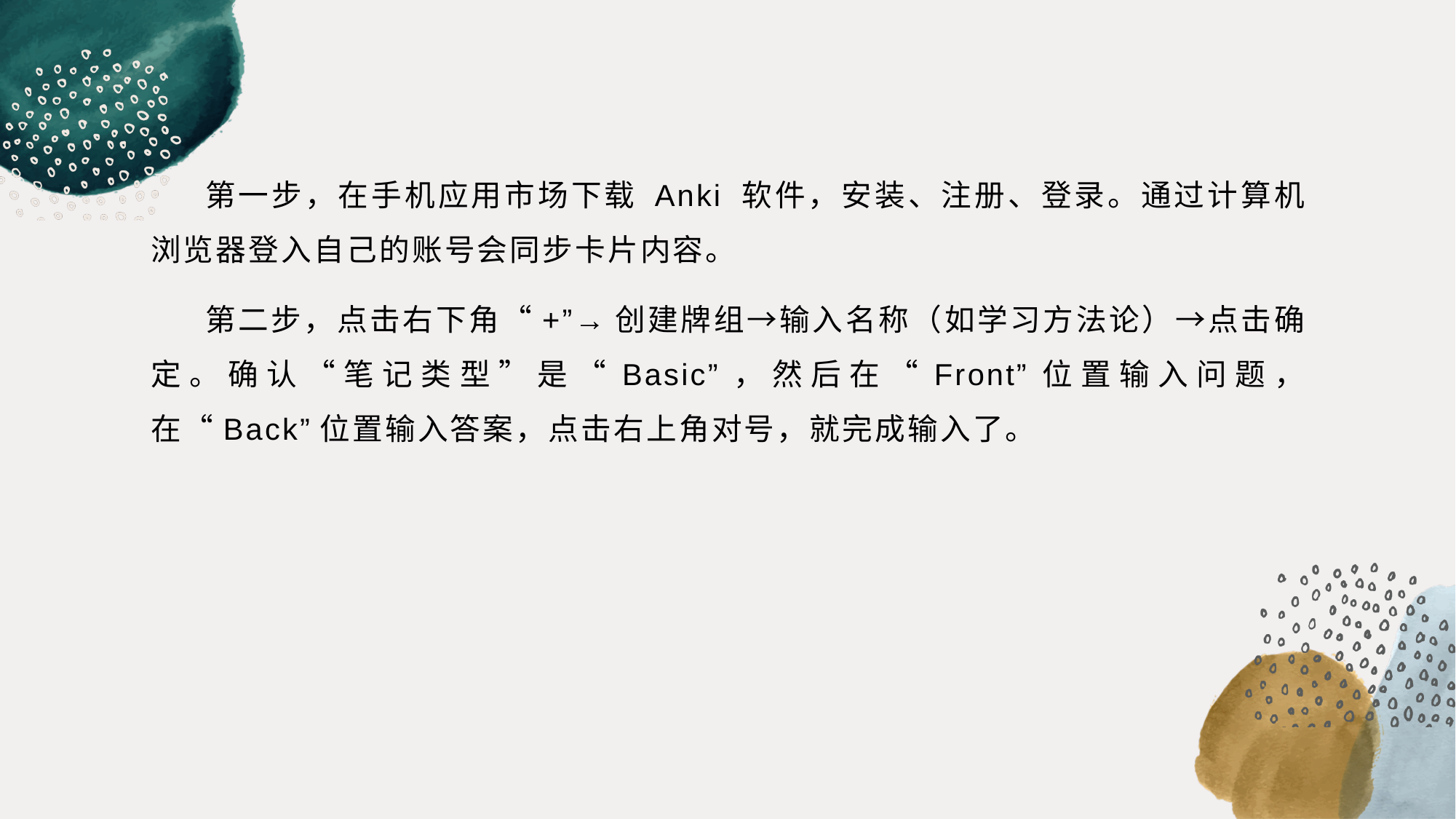

第一步，在手机应用市场下载 Anki 软件，安装、注册、登录。通过计算机浏览器登入自己的账号会同步卡片内容。
第二步，点击右下角“+”→创建牌组→输入名称（如学习方法论）→点击确定。确认“笔记类型”是“Basic”，然后在“Front”位置输入问题，在“Back”位置输入答案，点击右上角对号，就完成输入了。